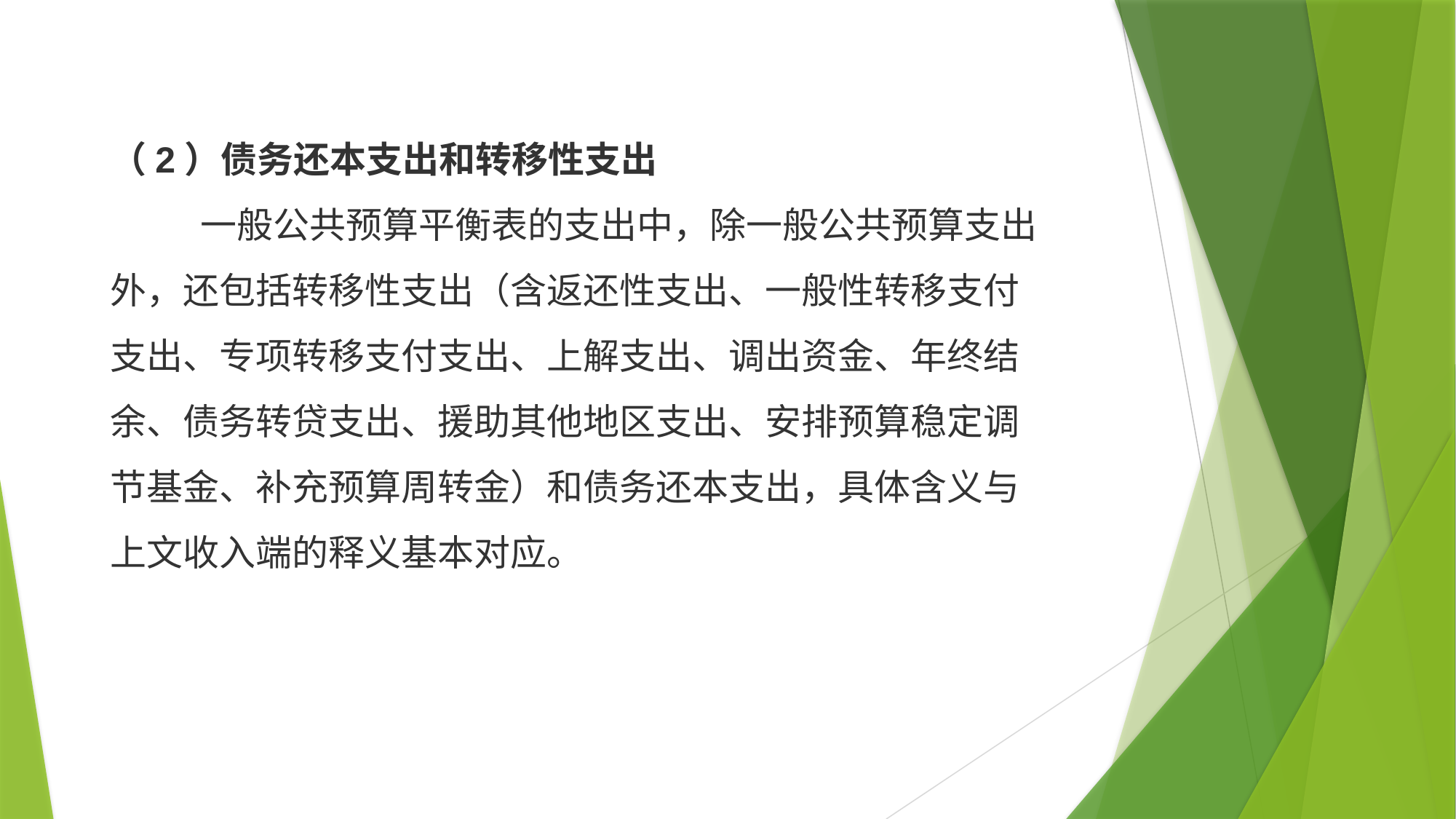

（2）债务还本支出和转移性支出
          一般公共预算平衡表的支出中，除一般公共预算支出外，还包括转移性支出（含返还性支出、一般性转移支付支出、专项转移支付支出、上解支出、调出资金、年终结余、债务转贷支出、援助其他地区支出、安排预算稳定调节基金、补充预算周转金）和债务还本支出，具体含义与上文收入端的释义基本对应。